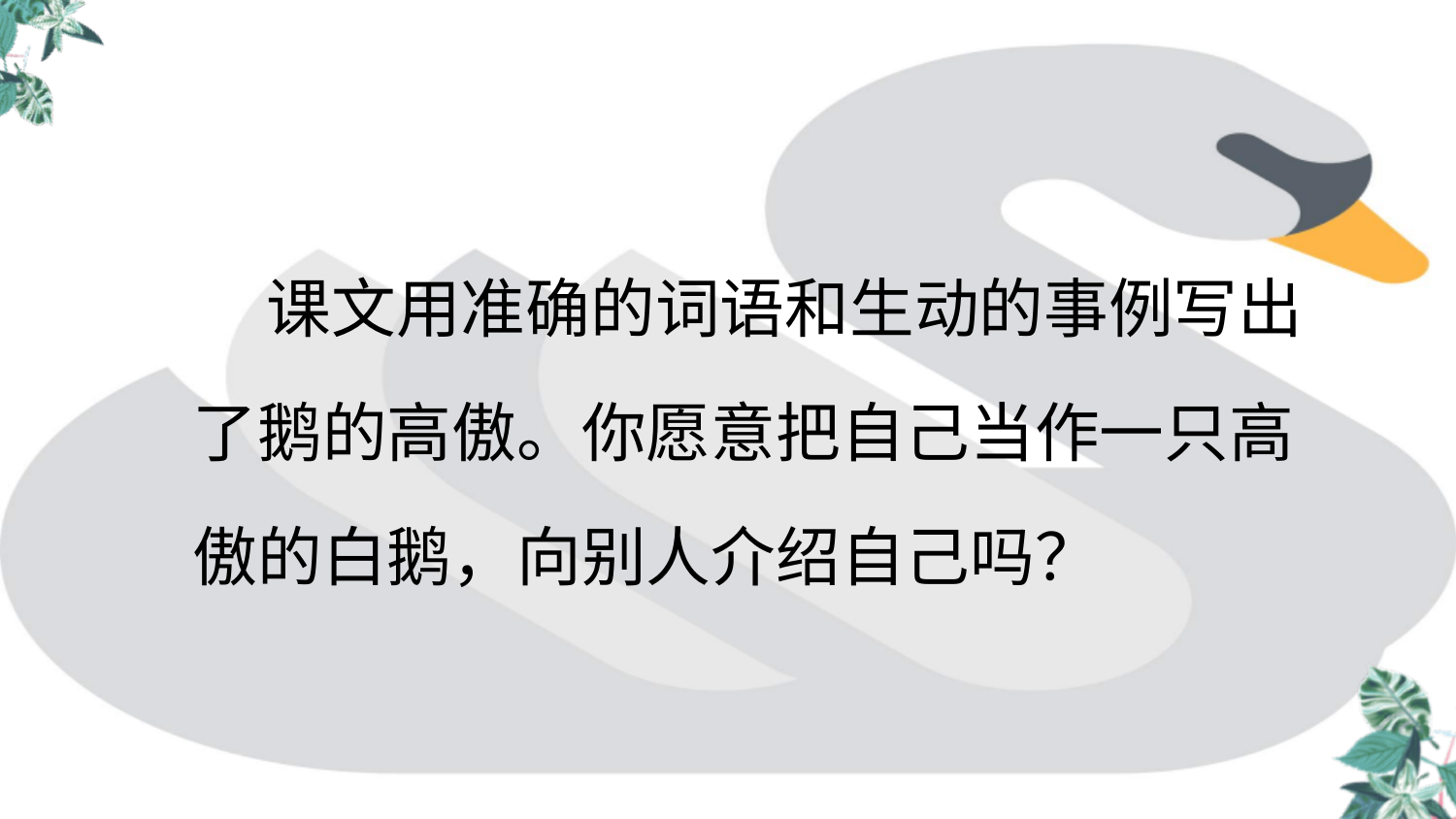

课文用准确的词语和生动的事例写出了鹅的高傲。你愿意把自己当作一只高傲的白鹅，向别人介绍自己吗？